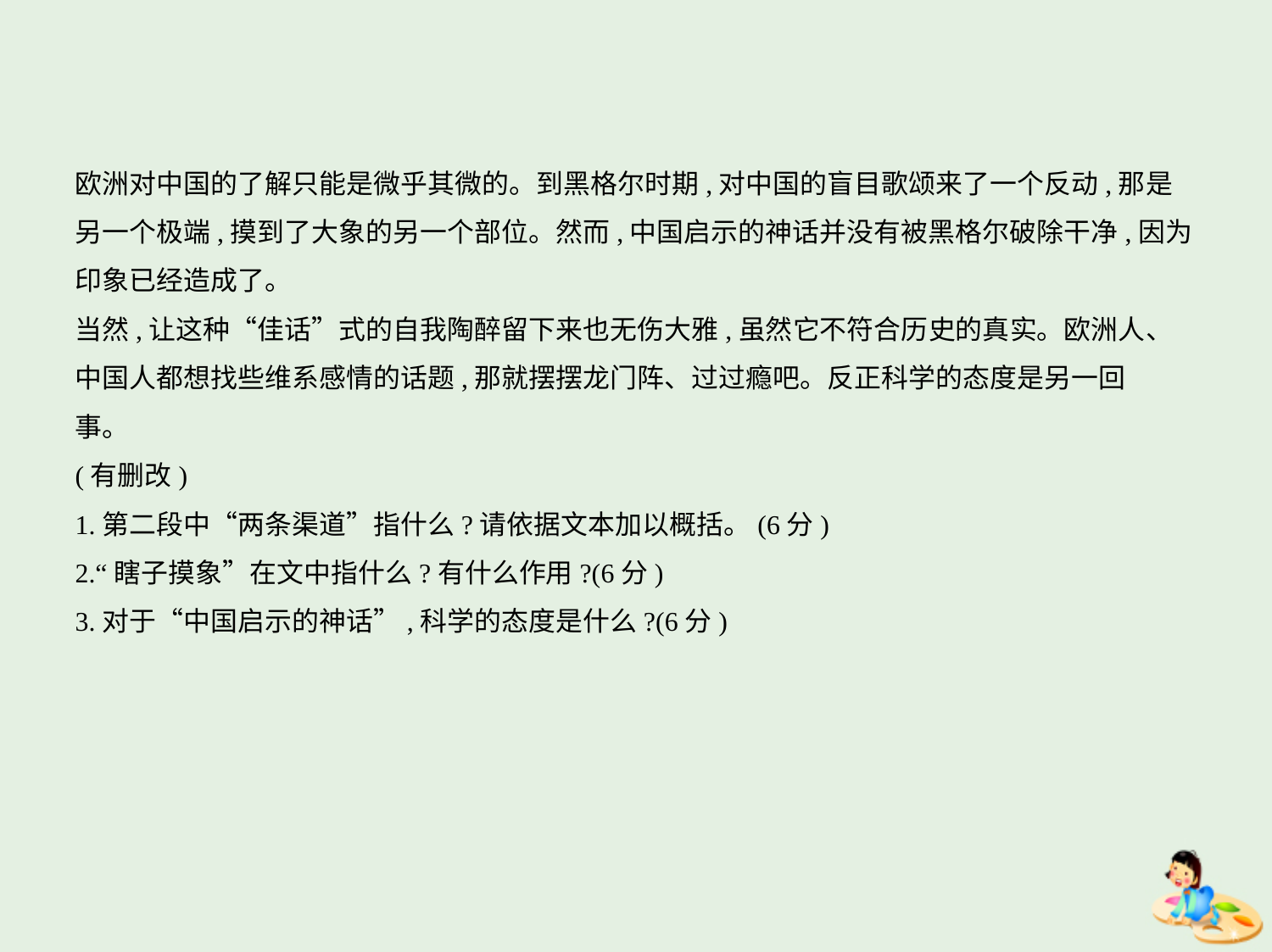

欧洲对中国的了解只能是微乎其微的。到黑格尔时期,对中国的盲目歌颂来了一个反动,那是
另一个极端,摸到了大象的另一个部位。然而,中国启示的神话并没有被黑格尔破除干净,因为
印象已经造成了。
当然,让这种“佳话”式的自我陶醉留下来也无伤大雅,虽然它不符合历史的真实。欧洲人、
中国人都想找些维系感情的话题,那就摆摆龙门阵、过过瘾吧。反正科学的态度是另一回
事。
(有删改)
1.第二段中“两条渠道”指什么?请依据文本加以概括。(6分)
2.“瞎子摸象”在文中指什么?有什么作用?(6分)
3.对于“中国启示的神话”,科学的态度是什么?(6分)